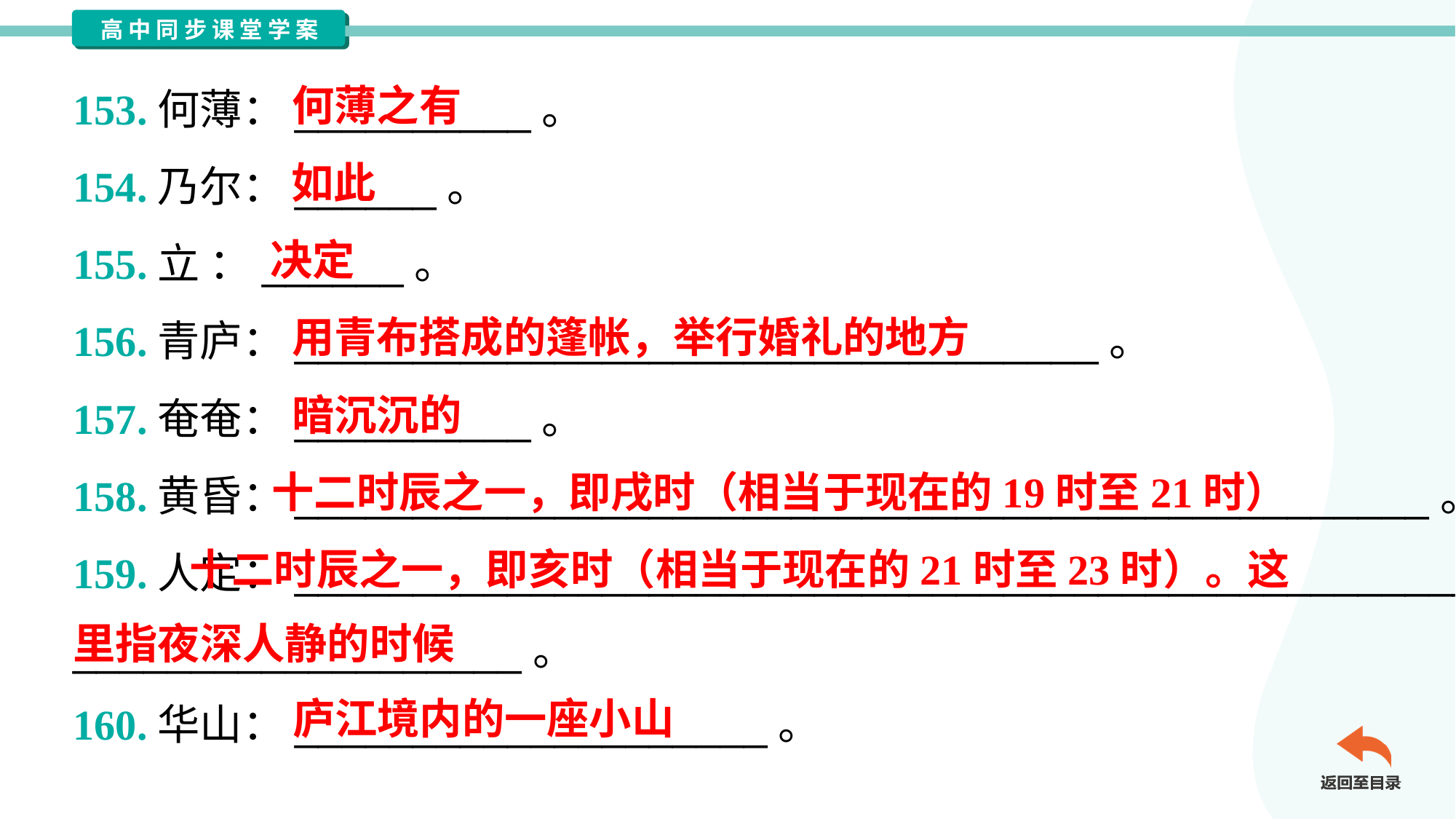

何薄之有
153.何薄：__________。
154.乃尔：______。
155.立 ：______。
156.青庐：__________________________________。
157.奄奄：__________。
158.黄昏：________________________________________________。
159.人定：____________________________________________________
___________________。
160.华山：____________________。
如此
决定
用青布搭成的篷帐，举行婚礼的地方
暗沉沉的
十二时辰之一，即戌时（相当于现在的19时至21时）
           十二时辰之一，即亥时（相当于现在的21时至23时）。这
里指夜深人静的时候
庐江境内的一座小山